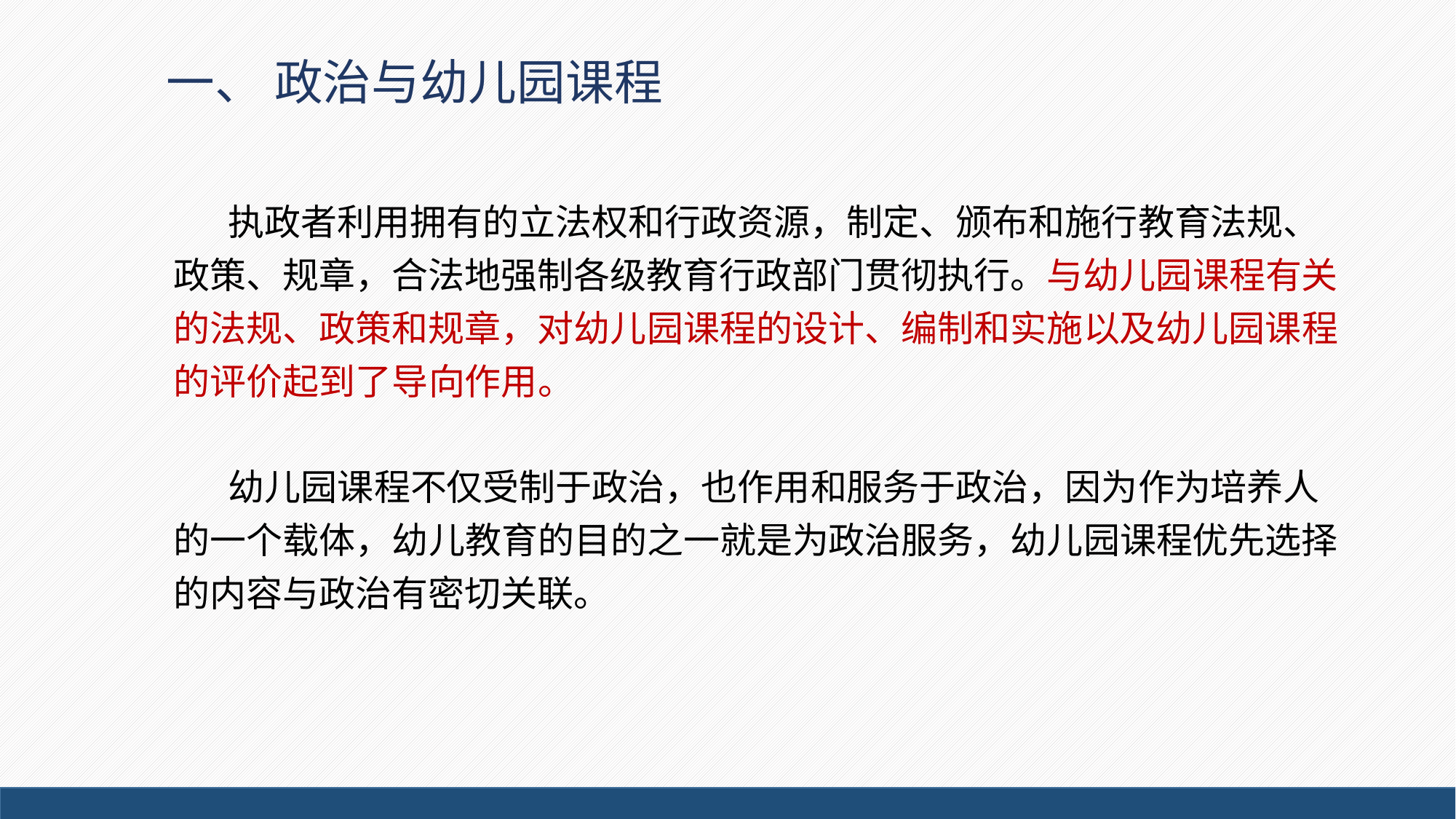

# 一、 政治与幼儿园课程
执政者利用拥有的立法权和行政资源，制定、颁布和施行教育法规、政策、规章，合法地强制各级教育行政部门贯彻执行。与幼儿园课程有关的法规、政策和规章，对幼儿园课程的设计、编制和实施以及幼儿园课程的评价起到了导向作用。

幼儿园课程不仅受制于政治，也作用和服务于政治，因为作为培养人的一个载体，幼儿教育的目的之一就是为政治服务，幼儿园课程优先选择的内容与政治有密切关联。